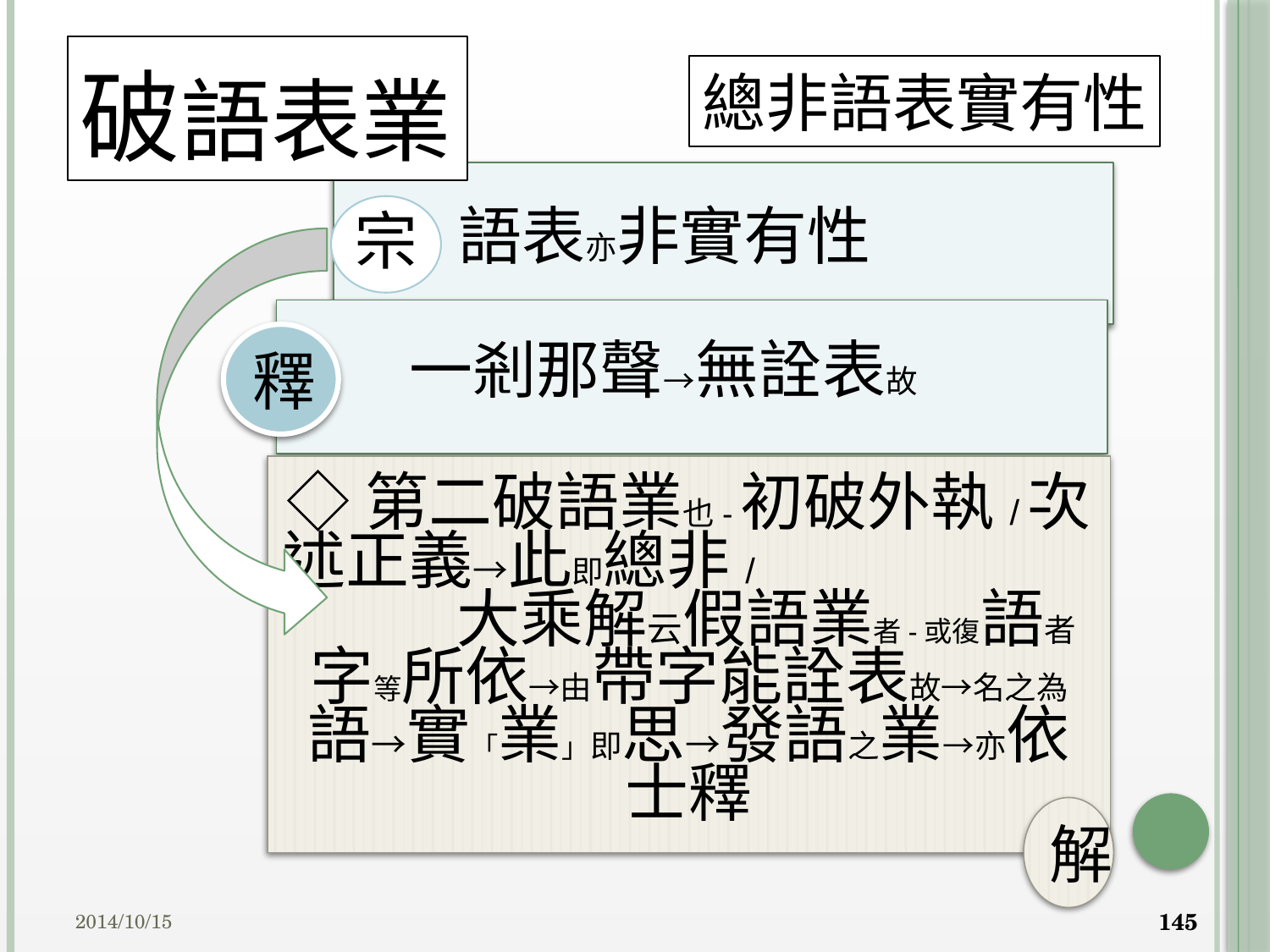

# 破語表業
語表亦非實有性
一剎那聲→無詮表故
宗
總非語表實有性

釋
◇第二破語業也-初破外執/次述正義→此即總非/                                                   大乘解云假語業者-或復語者字等所依→由帶字能詮表故→名之為語→實「業」即思→發語之業→亦依士釋
解
2014/10/15
145